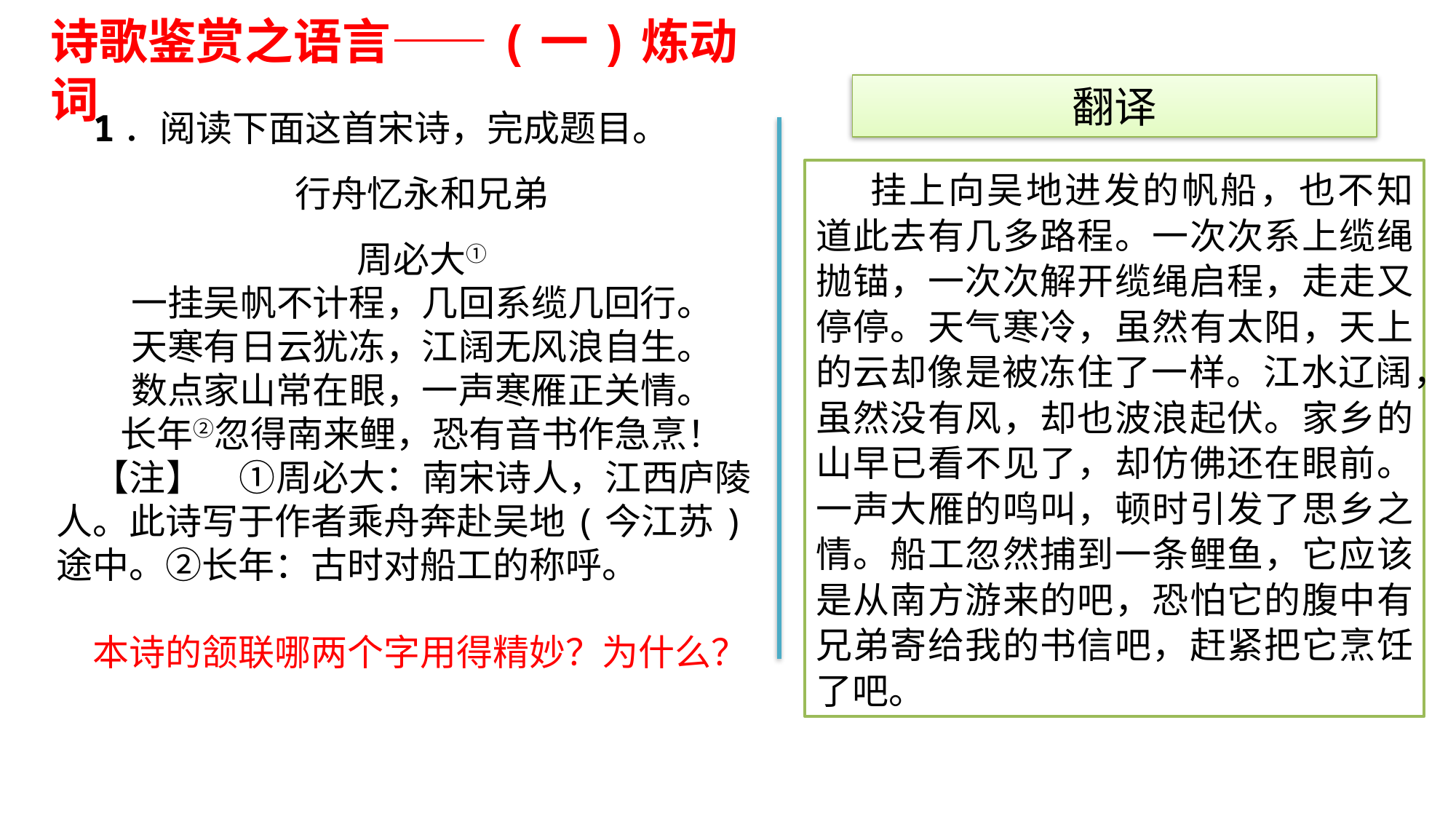

诗歌鉴赏之语言——(一)炼动词
翻译
1．阅读下面这首宋诗，完成题目。
行舟忆永和兄弟
周必大①
一挂吴帆不计程，几回系缆几回行。
天寒有日云犹冻，江阔无风浪自生。
数点家山常在眼，一声寒雁正关情。
长年②忽得南来鲤，恐有音书作急烹！
【注】　①周必大：南宋诗人，江西庐陵人。此诗写于作者乘舟奔赴吴地(今江苏)途中。②长年：古时对船工的称呼。

本诗的颔联哪两个字用得精妙？为什么？
挂上向吴地进发的帆船，也不知道此去有几多路程。一次次系上缆绳抛锚，一次次解开缆绳启程，走走又停停。天气寒冷，虽然有太阳，天上的云却像是被冻住了一样。江水辽阔，虽然没有风，却也波浪起伏。家乡的山早已看不见了，却仿佛还在眼前。一声大雁的鸣叫，顿时引发了思乡之情。船工忽然捕到一条鲤鱼，它应该是从南方游来的吧，恐怕它的腹中有兄弟寄给我的书信吧，赶紧把它烹饪了吧。